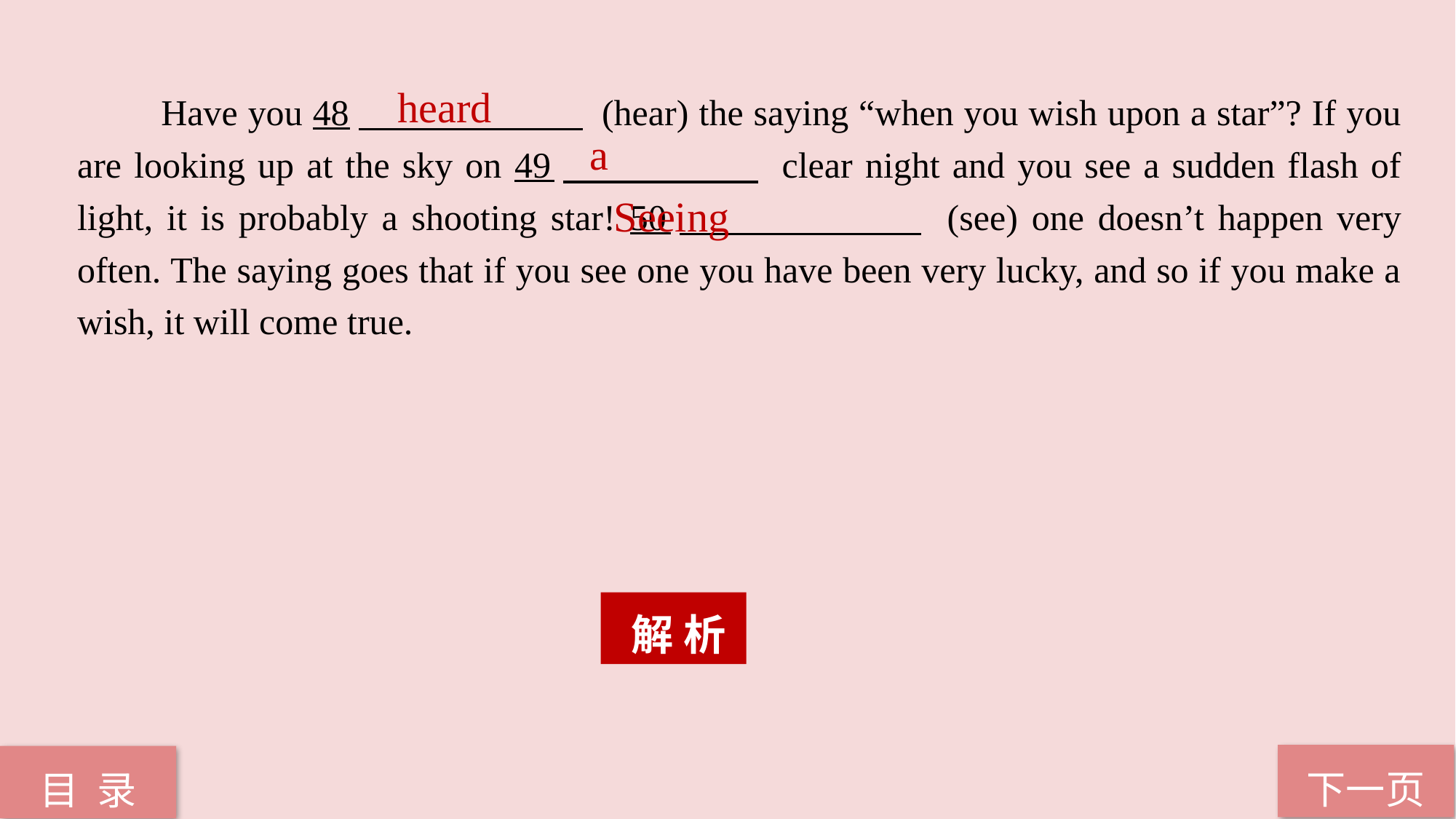

Have you 48　　　　　　 (hear) the saying “when you wish upon a star”? If you are looking up at the sky on 49　　　　　 clear night and you see a sudden flash of light, it is probably a shooting star! 50　　　　　　 (see) one doesn’t happen very often. The saying goes that if you see one you have been very lucky, and so if you make a wish, it will come true.

heard
a
Seeing
 解 析